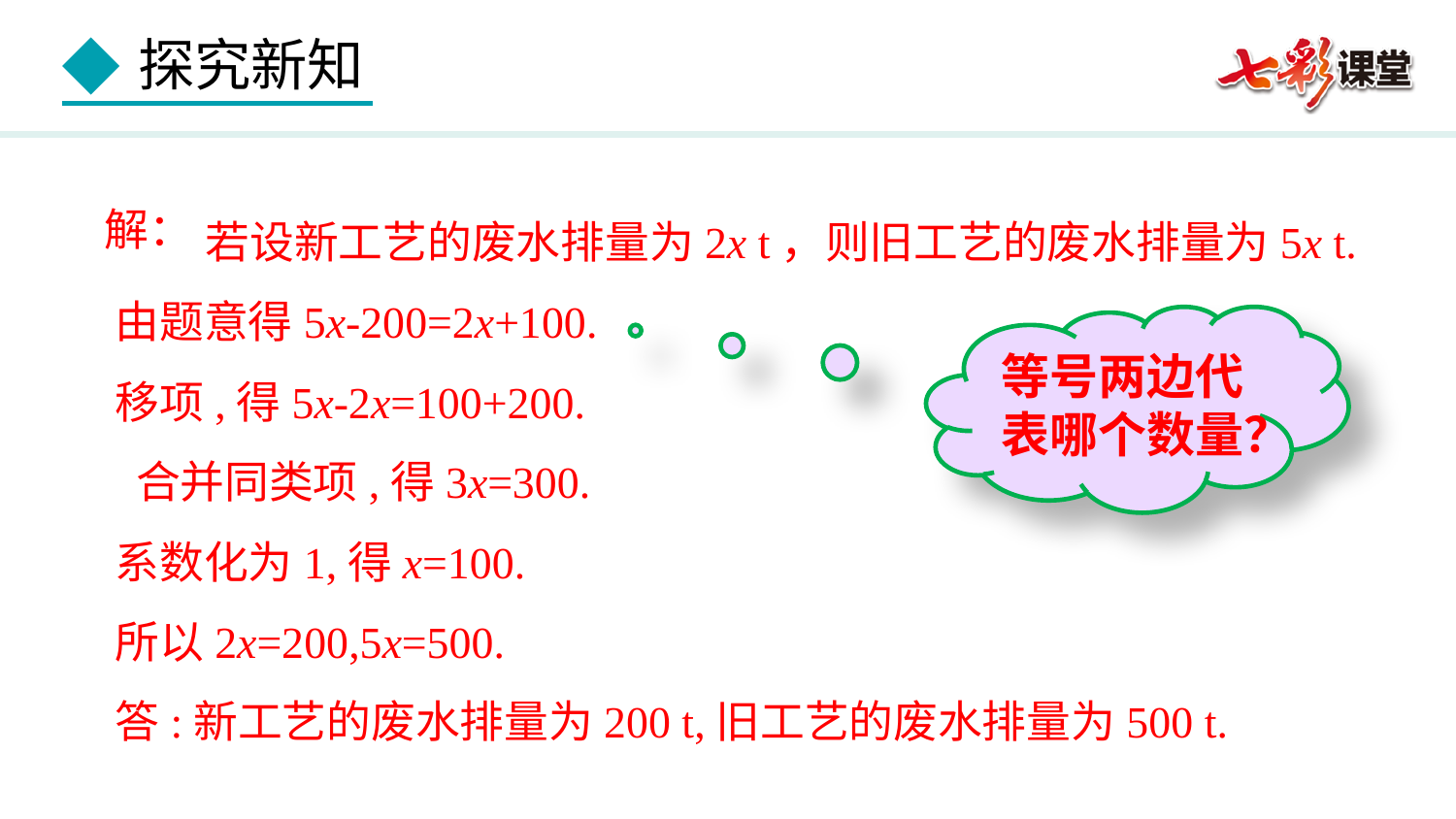

若设新工艺的废水排量为2x t，则旧工艺的废水排量为5x t.  由题意得5x-200=2x+100.
移项,得5x-2x=100+200.
 合并同类项,得3x=300.
系数化为1,得x=100.
所以2x=200,5x=500.
答:新工艺的废水排量为200 t,旧工艺的废水排量为500 t.
解：
等号两边代表哪个数量？